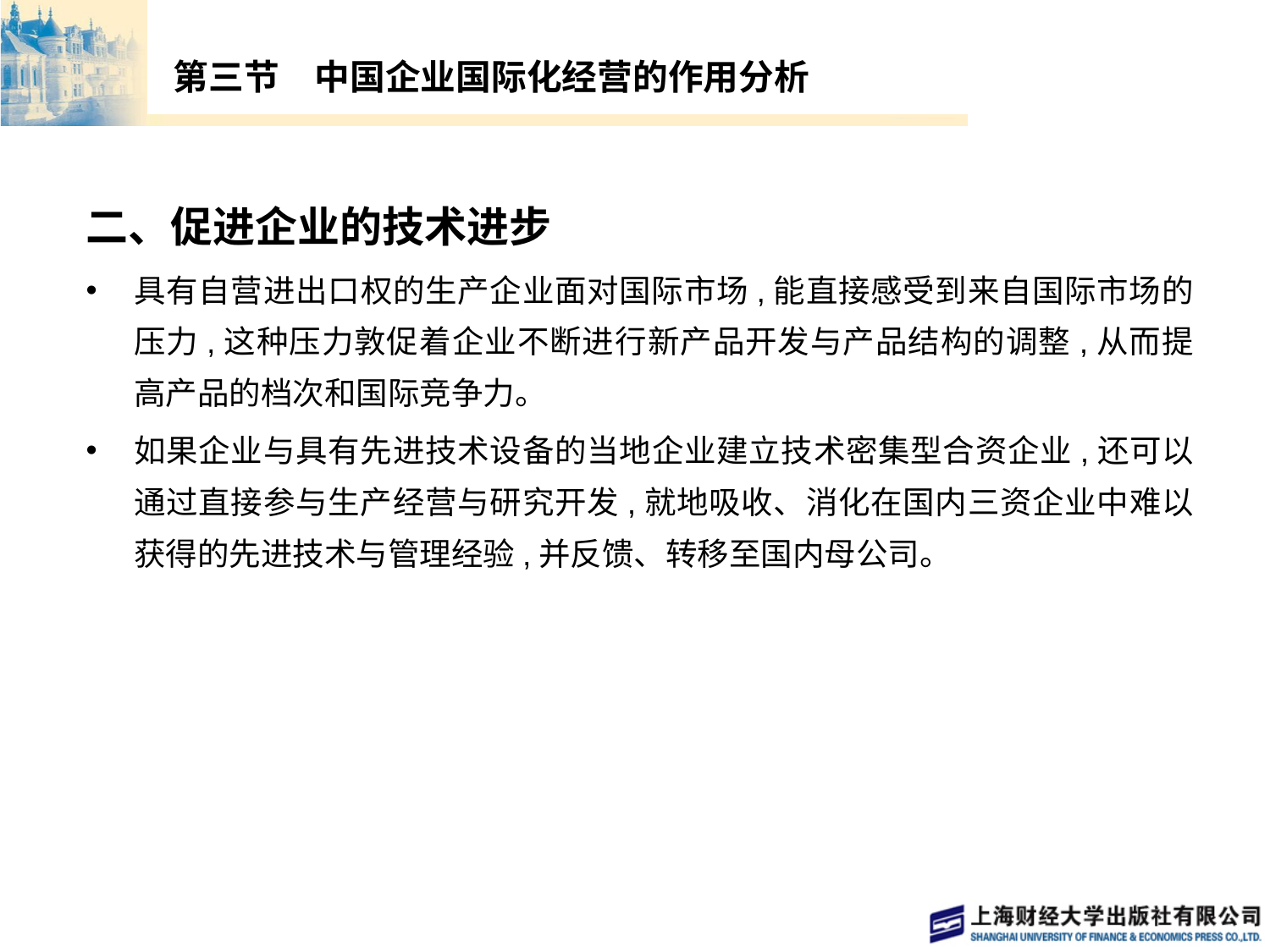

# 第三节　中国企业国际化经营的作用分析
二、促进企业的技术进步
具有自营进出口权的生产企业面对国际市场,能直接感受到来自国际市场的压力,这种压力敦促着企业不断进行新产品开发与产品结构的调整,从而提高产品的档次和国际竞争力。
如果企业与具有先进技术设备的当地企业建立技术密集型合资企业,还可以通过直接参与生产经营与研究开发,就地吸收、消化在国内三资企业中难以获得的先进技术与管理经验,并反馈、转移至国内母公司。